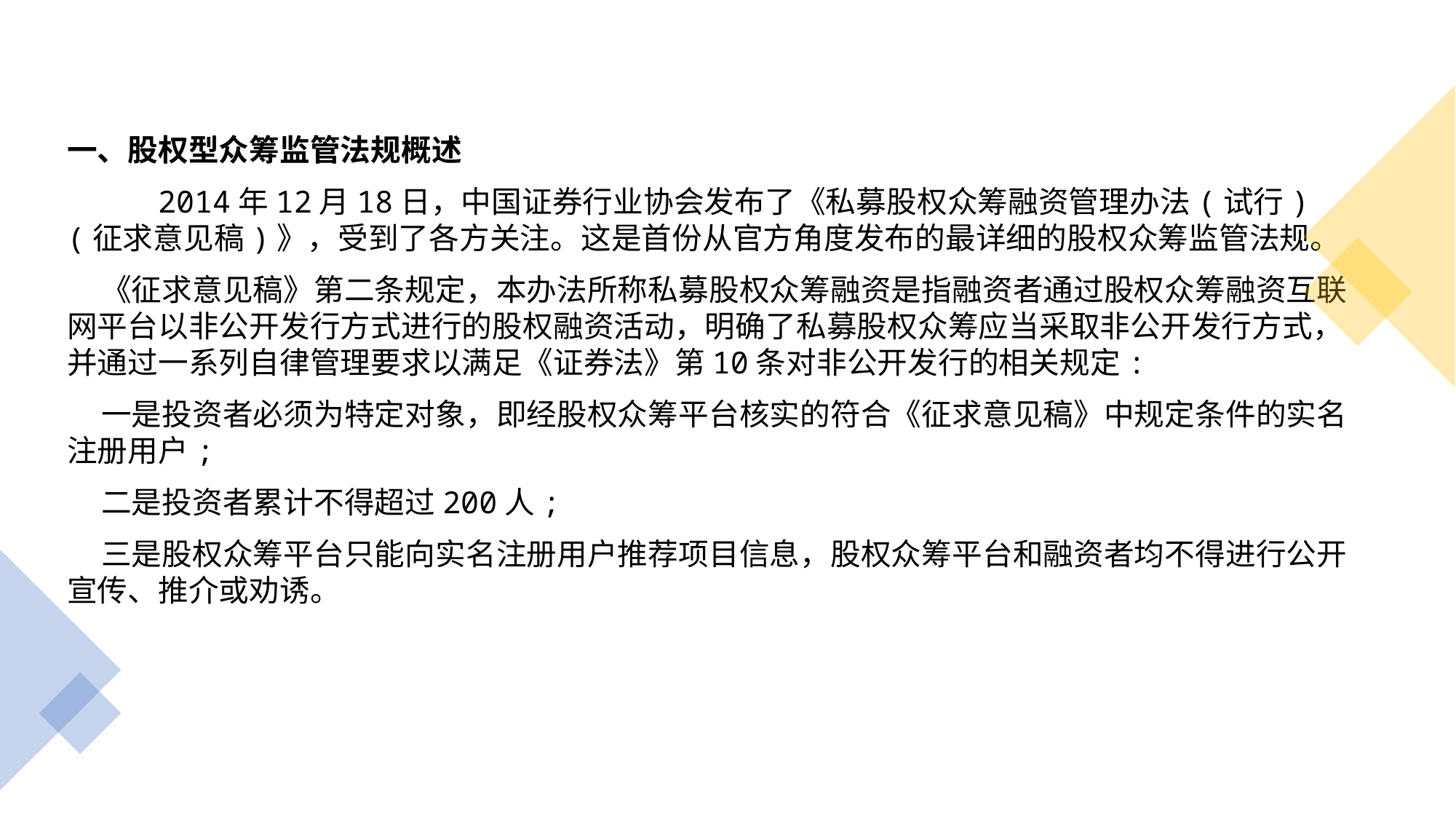

一、股权型众筹监管法规概述
     2014年12月18日，中国证券行业协会发布了《私募股权众筹融资管理办法(试行)(征求意见稿)》，受到了各方关注。这是首份从官方角度发布的最详细的股权众筹监管法规。
    《征求意见稿》第二条规定，本办法所称私募股权众筹融资是指融资者通过股权众筹融资互联网平台以非公开发行方式进行的股权融资活动，明确了私募股权众筹应当采取非公开发行方式，并通过一系列自律管理要求以满足《证券法》第10条对非公开发行的相关规定:
    一是投资者必须为特定对象，即经股权众筹平台核实的符合《征求意见稿》中规定条件的实名注册用户;
    二是投资者累计不得超过200人;
    三是股权众筹平台只能向实名注册用户推荐项目信息，股权众筹平台和融资者均不得进行公开宣传、推介或劝诱。